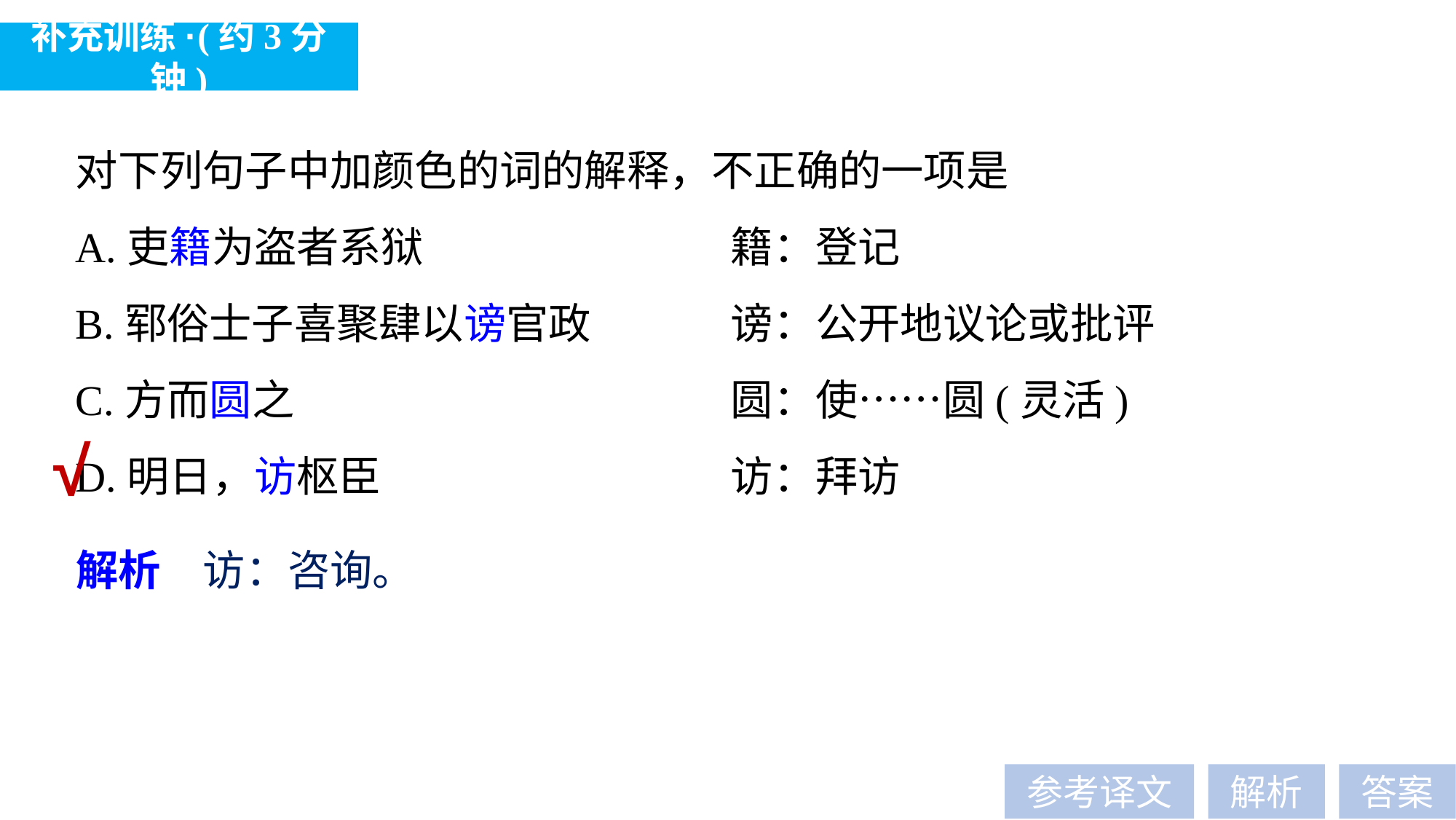

补充训练·(约3分钟)
对下列句子中加颜色的词的解释，不正确的一项是
A.吏籍为盗者系狱　　　　　　	籍：登记
B.郓俗士子喜聚肆以谤官政  		谤：公开地议论或批评
C.方而圆之  				圆：使……圆(灵活)
D.明日，访枢臣  				访：拜访
√
解析　访：咨询。
参考译文
解析
答案